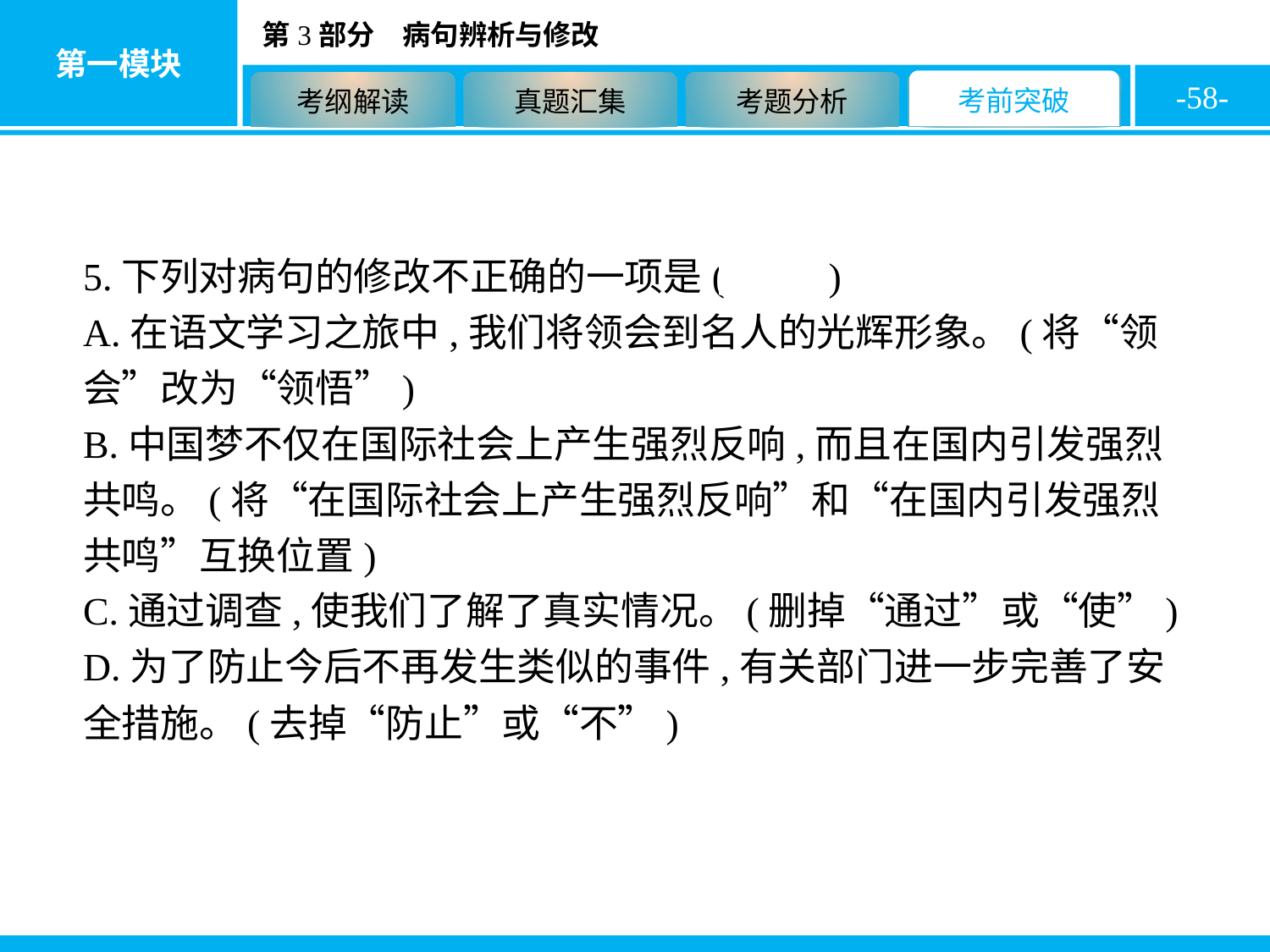

-58-
5.下列对病句的修改不正确的一项是(    A    )
A.在语文学习之旅中,我们将领会到名人的光辉形象。(将“领会”改为“领悟”)
B.中国梦不仅在国际社会上产生强烈反响,而且在国内引发强烈共鸣。(将“在国际社会上产生强烈反响”和“在国内引发强烈共鸣”互换位置)
C.通过调查,使我们了解了真实情况。(删掉“通过”或“使”)
D.为了防止今后不再发生类似的事件,有关部门进一步完善了安全措施。(去掉“防止”或“不”)